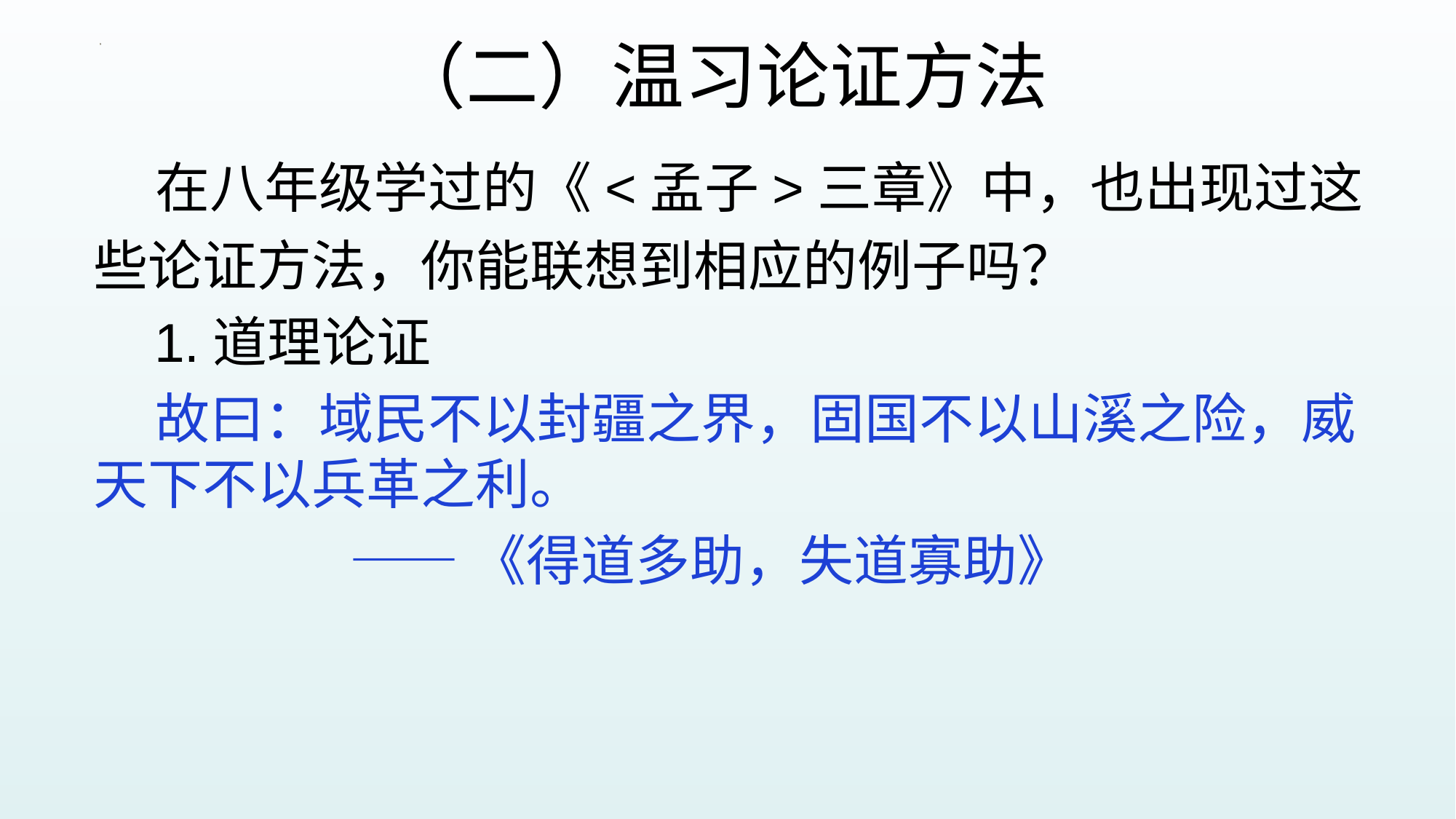

# （二）温习论证方法
    在八年级学过的《<孟子>三章》中，也出现过这些论证方法，你能联想到相应的例子吗？
    1.道理论证
    故曰：域民不以封疆之界，固国不以山溪之险，威天下不以兵革之利。
                     ——《得道多助，失道寡助》